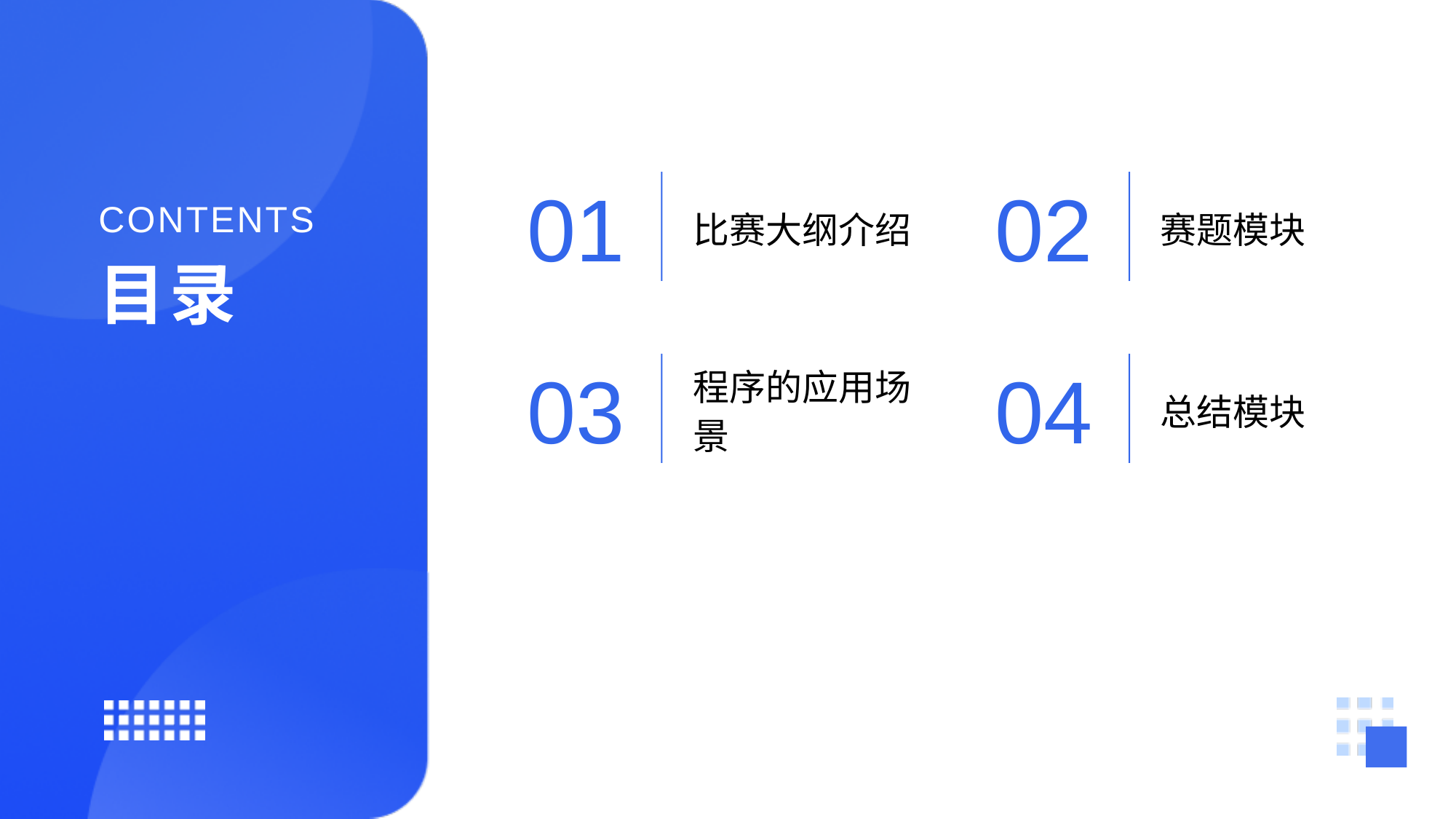

01
02

比赛大纲介绍

赛题模块
03
04

程序的应用场景

总结模块

CONTENTS
目录